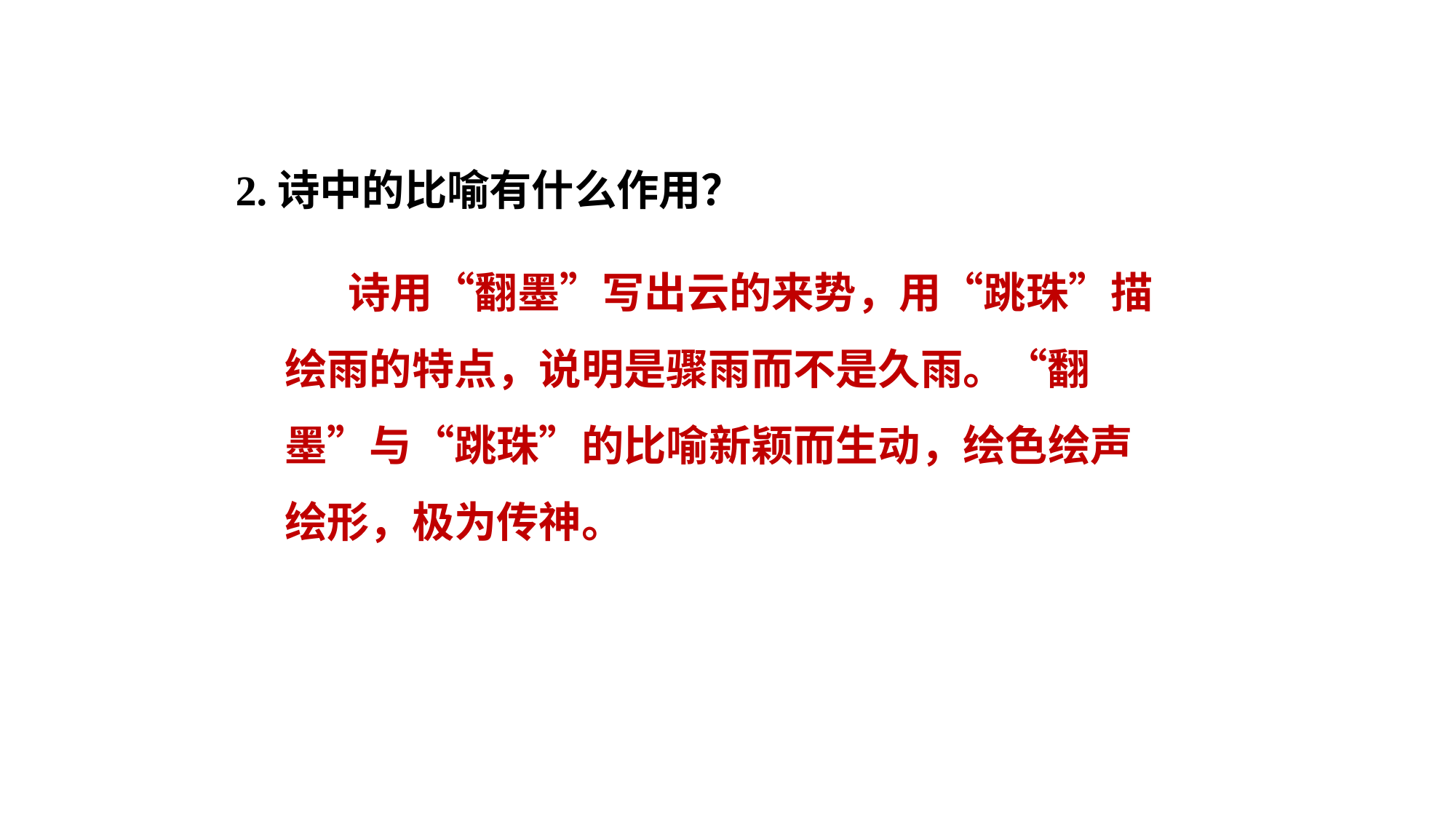

2.诗中的比喻有什么作用？
诗用“翻墨”写出云的来势，用“跳珠”描绘雨的特点，说明是骤雨而不是久雨。“翻墨”与“跳珠”的比喻新颖而生动，绘色绘声绘形，极为传神。